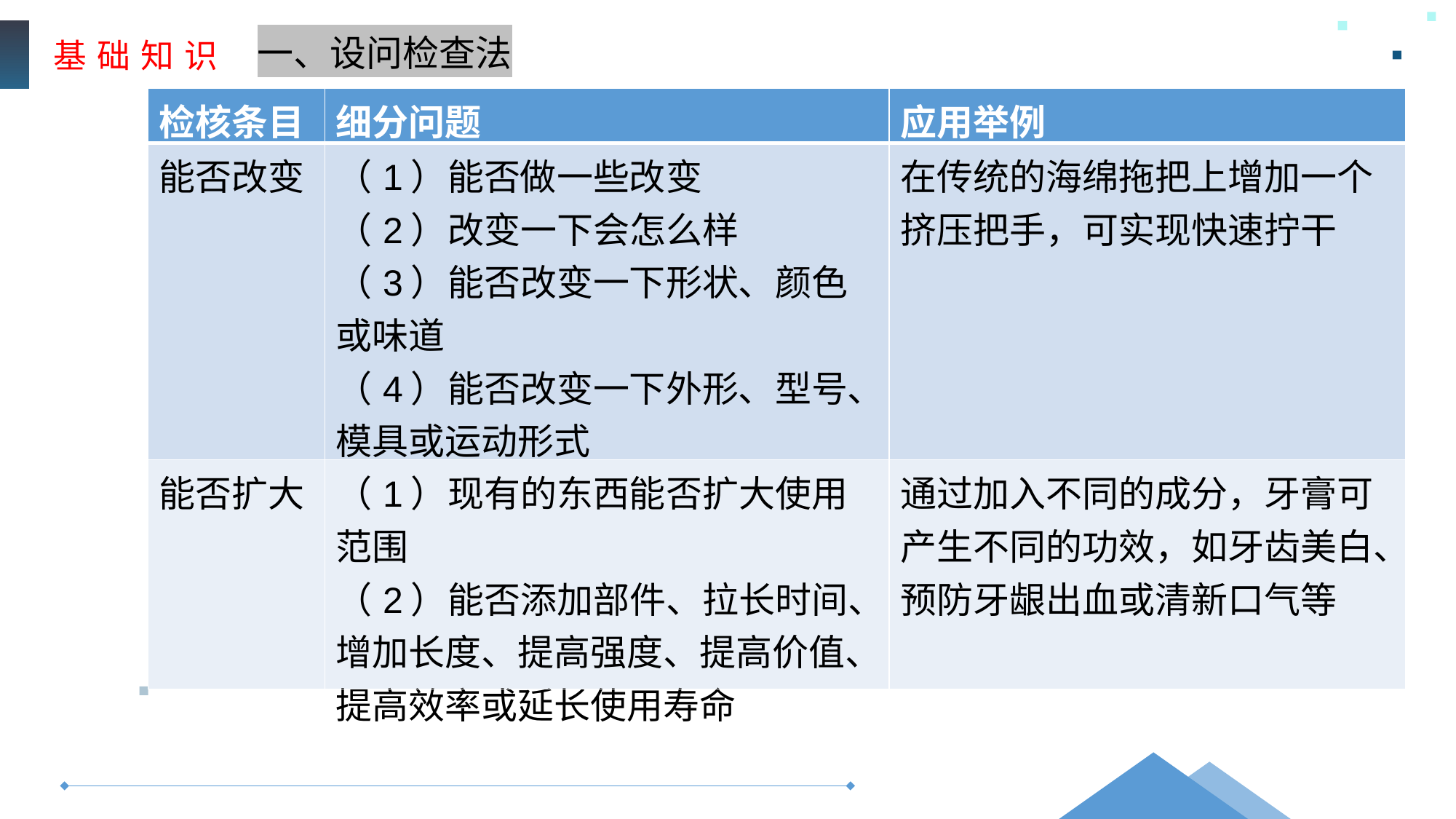

基 础 知 识

一、设问检查法
| 检核条目 | 细分问题 | 应用举例 |
| --- | --- | --- |
| 能否改变 | （1）能否做一些改变 （2）改变一下会怎么样 （3）能否改变一下形状、颜色或味道 （4）能否改变一下外形、型号、模具或运动形式 （5）改变之后，效果又将如何 | 在传统的海绵拖把上增加一个挤压把手，可实现快速拧干 |
| 能否扩大 | （1）现有的东西能否扩大使用范围 （2）能否添加部件、拉长时间、增加长度、提高强度、提高价值、提高效率或延长使用寿命 | 通过加入不同的成分，牙膏可产生不同的功效，如牙齿美白、预防牙龈出血或清新口气等 |